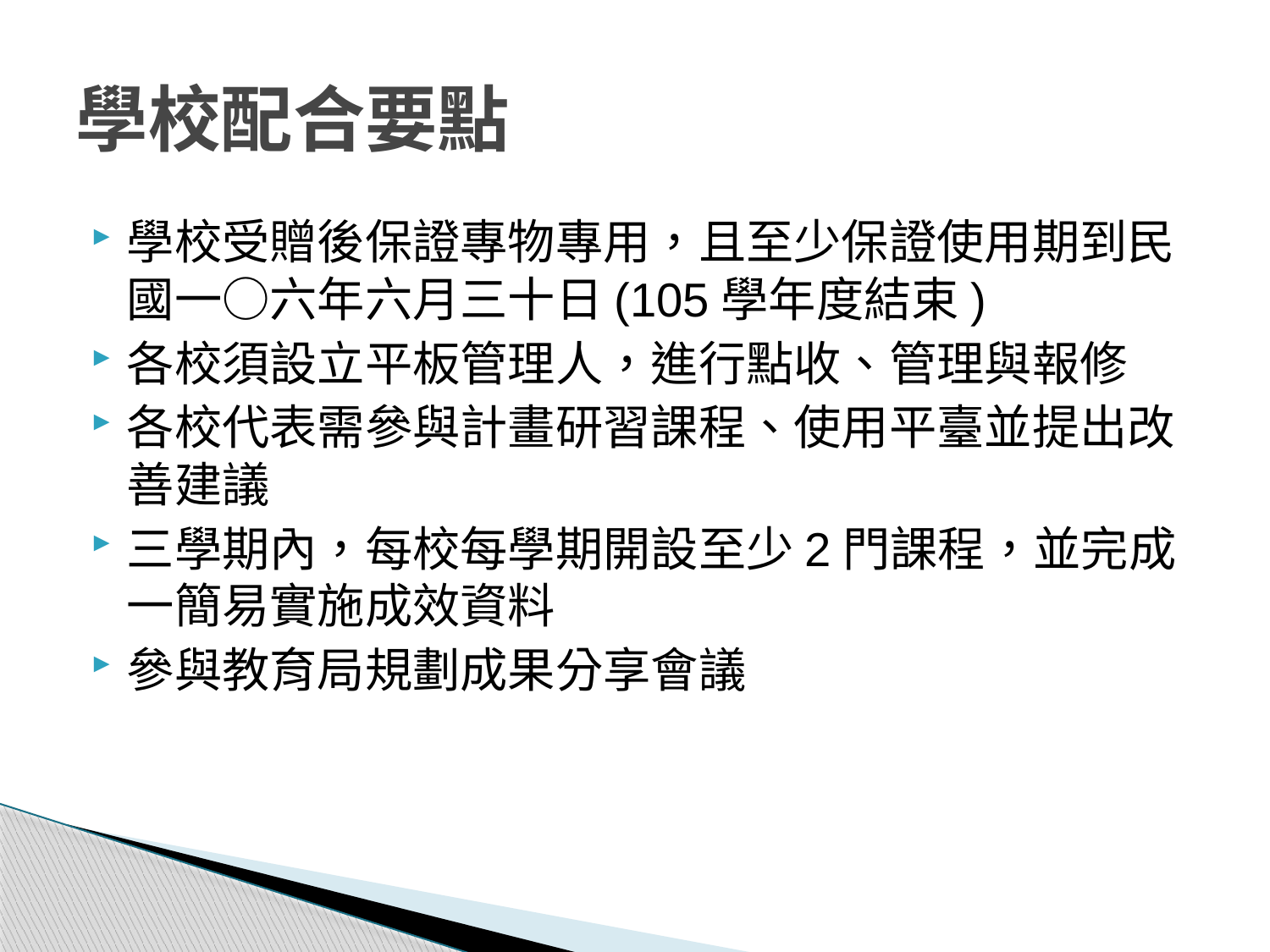

# 學校配合要點
學校受贈後保證專物專用，且至少保證使用期到民國一○六年六月三十日(105學年度結束)
各校須設立平板管理人，進行點收、管理與報修
各校代表需參與計畫研習課程、使用平臺並提出改善建議
三學期內，每校每學期開設至少2門課程，並完成一簡易實施成效資料
參與教育局規劃成果分享會議